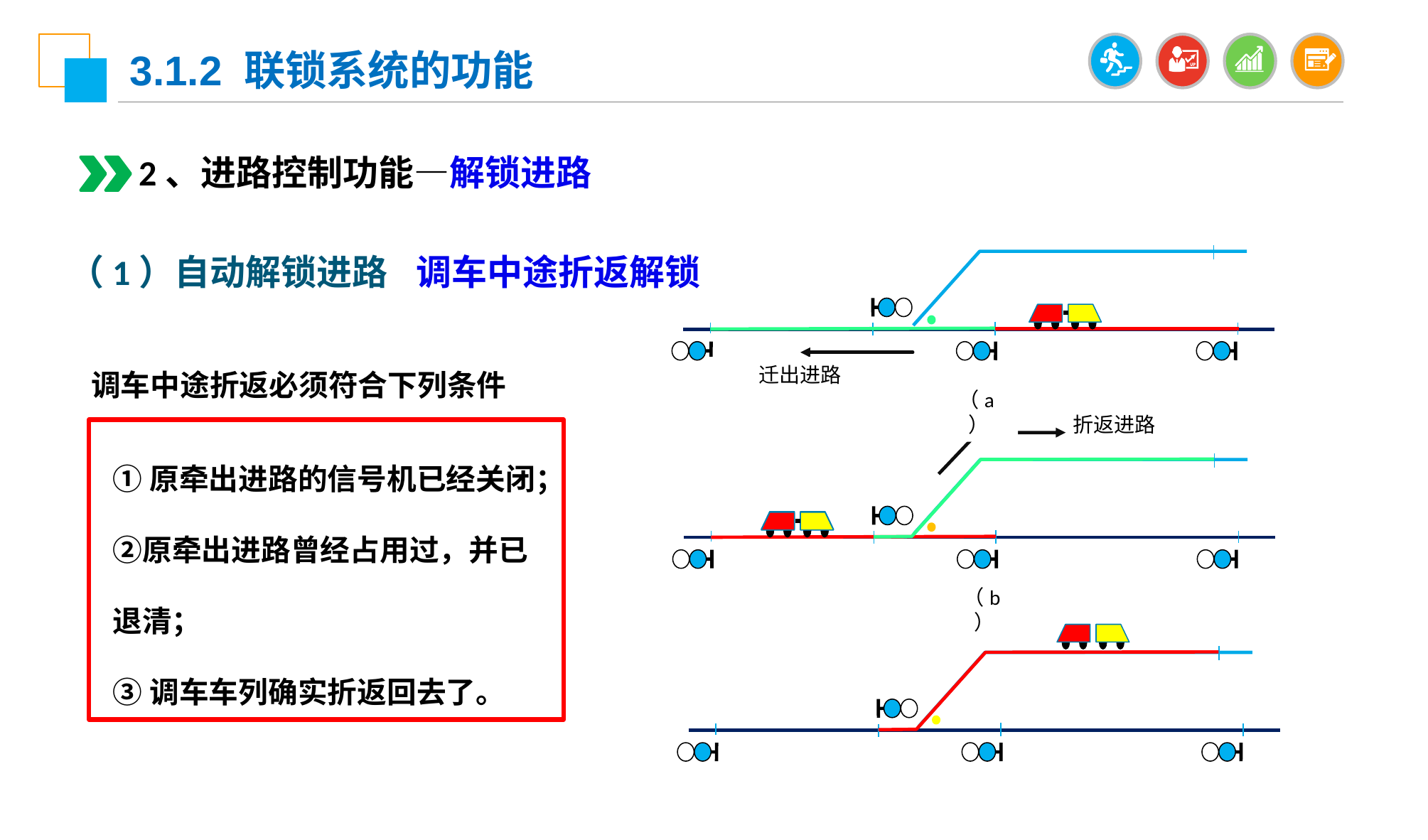

3.1.2 联锁系统的功能
2、进路控制功能—解锁进路

（1）自动解锁进路
调车中途折返解锁

迁出进路
（a）
折返进路

（b）

调车中途折返必须符合下列条件
①原牵出进路的信号机已经关闭；②原牵出进路曾经占用过，并已退清；
③调车车列确实折返回去了。